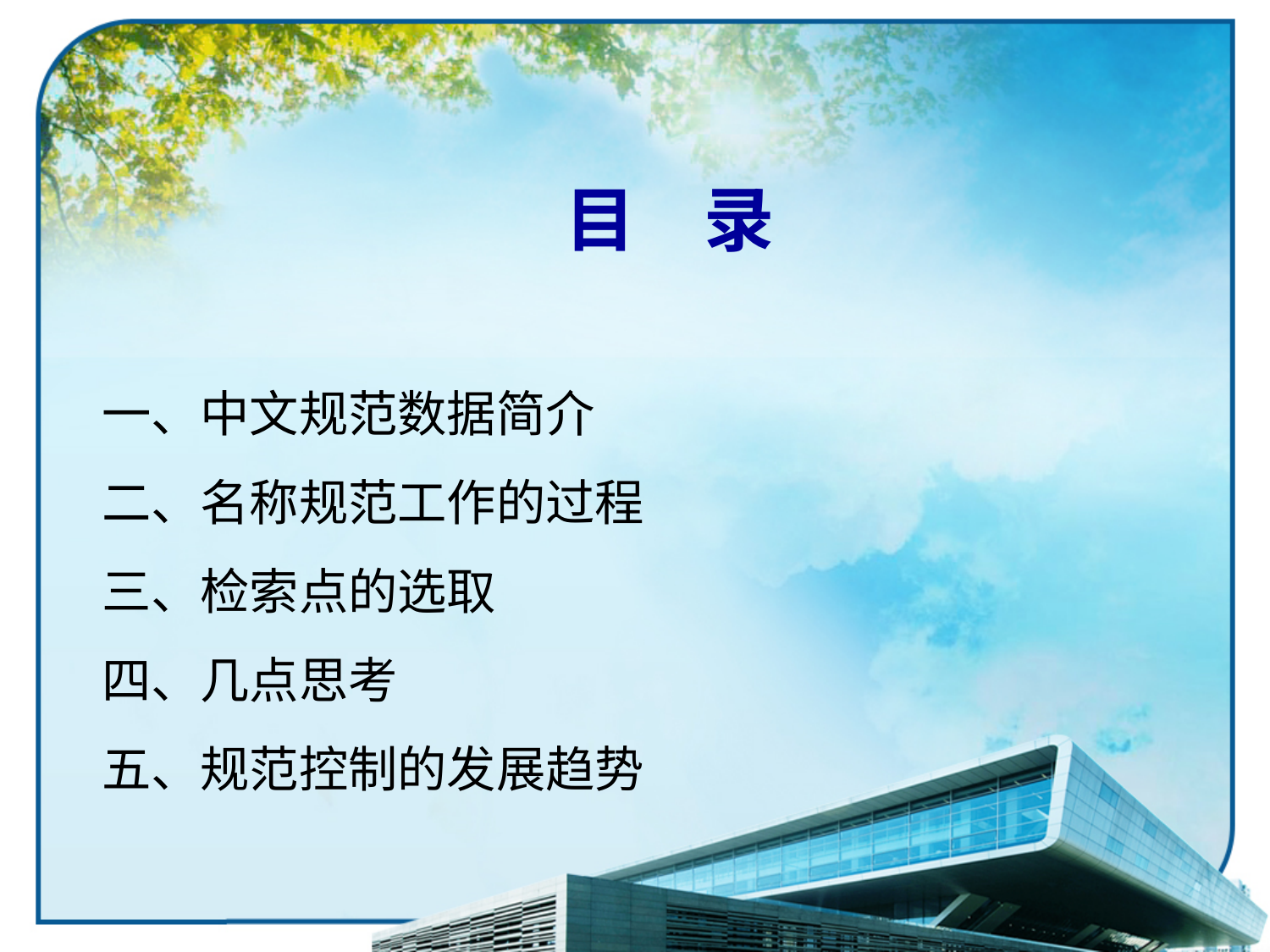

目    录

一、中文规范数据简介
二、名称规范工作的过程
三、检索点的选取
四、几点思考
五、规范控制的发展趋势